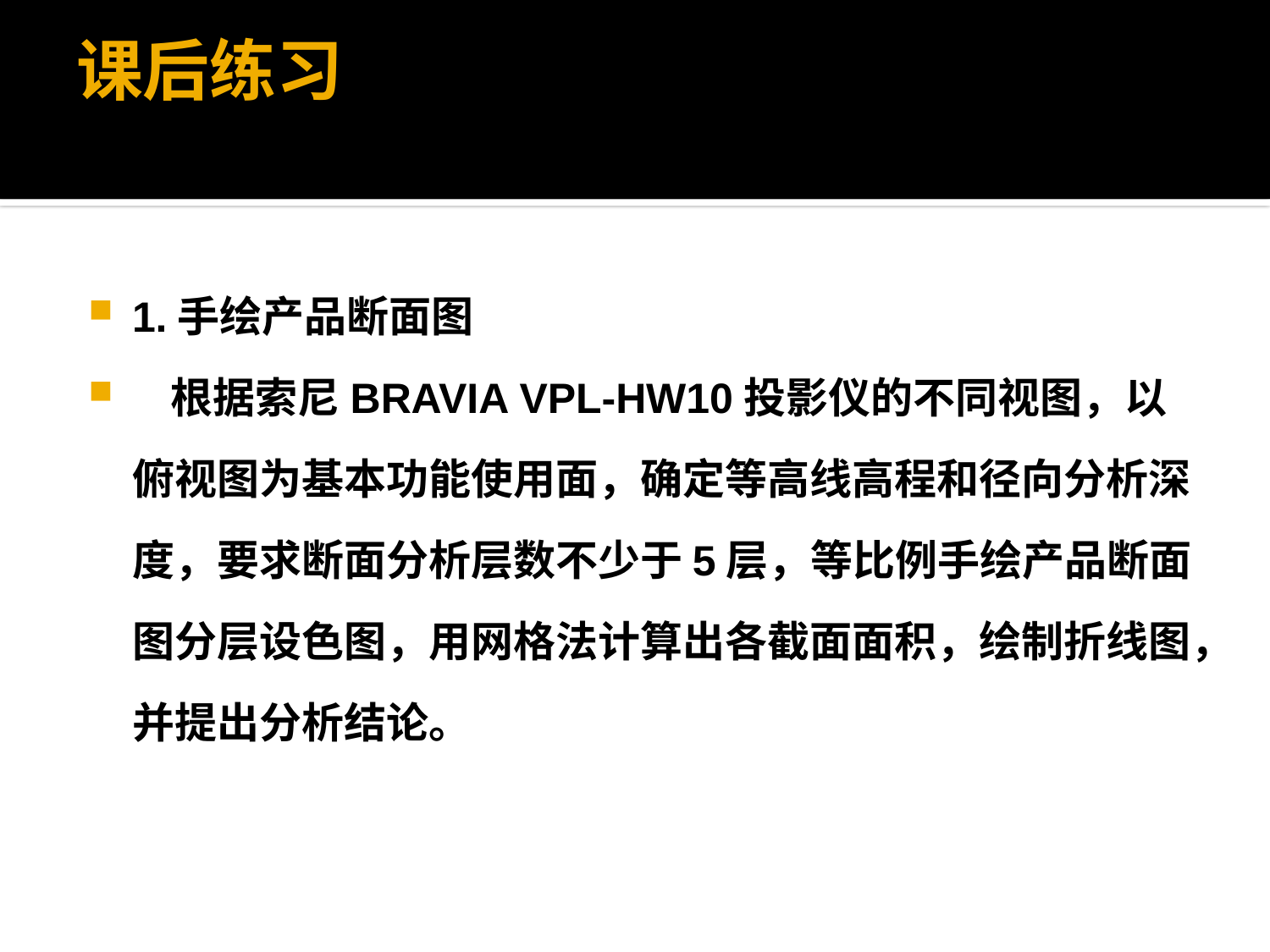

# 课后练习
1.手绘产品断面图
   根据索尼BRAVIA VPL-HW10投影仪的不同视图，以俯视图为基本功能使用面，确定等高线高程和径向分析深度，要求断面分析层数不少于5层，等比例手绘产品断面图分层设色图，用网格法计算出各截面面积，绘制折线图，并提出分析结论。